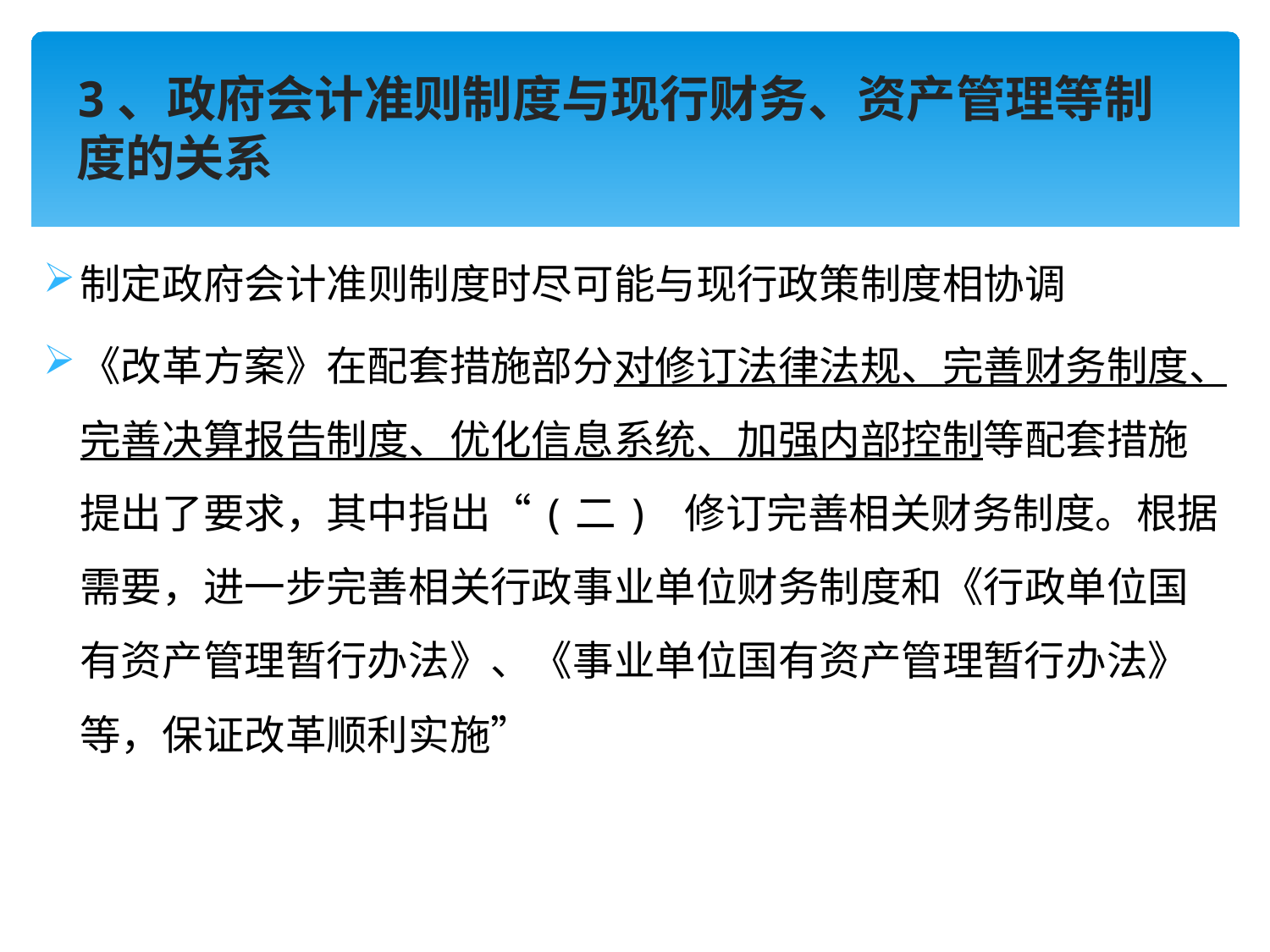

# 3、政府会计准则制度与现行财务、资产管理等制度的关系
制定政府会计准则制度时尽可能与现行政策制度相协调
《改革方案》在配套措施部分对修订法律法规、完善财务制度、完善决算报告制度、优化信息系统、加强内部控制等配套措施提出了要求，其中指出“(二) 修订完善相关财务制度。根据需要，进一步完善相关行政事业单位财务制度和《行政单位国有资产管理暂行办法》、《事业单位国有资产管理暂行办法》等，保证改革顺利实施”